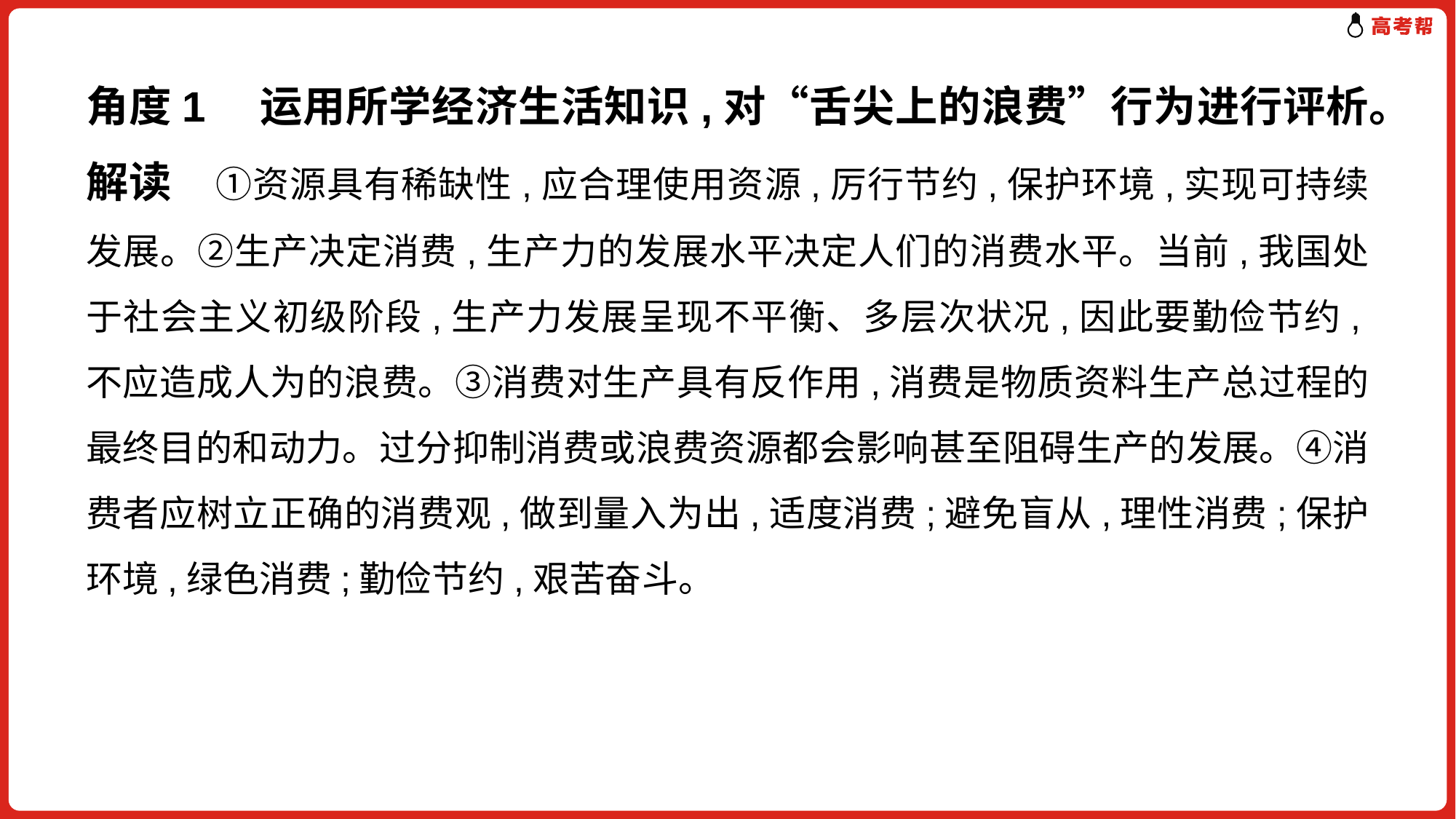

角度1　运用所学经济生活知识,对“舌尖上的浪费”行为进行评析。
解读　①资源具有稀缺性,应合理使用资源,厉行节约,保护环境,实现可持续发展。②生产决定消费,生产力的发展水平决定人们的消费水平。当前,我国处于社会主义初级阶段,生产力发展呈现不平衡、多层次状况,因此要勤俭节约,不应造成人为的浪费。③消费对生产具有反作用,消费是物质资料生产总过程的最终目的和动力。过分抑制消费或浪费资源都会影响甚至阻碍生产的发展。④消费者应树立正确的消费观,做到量入为出,适度消费;避免盲从,理性消费;保护环境,绿色消费;勤俭节约,艰苦奋斗。